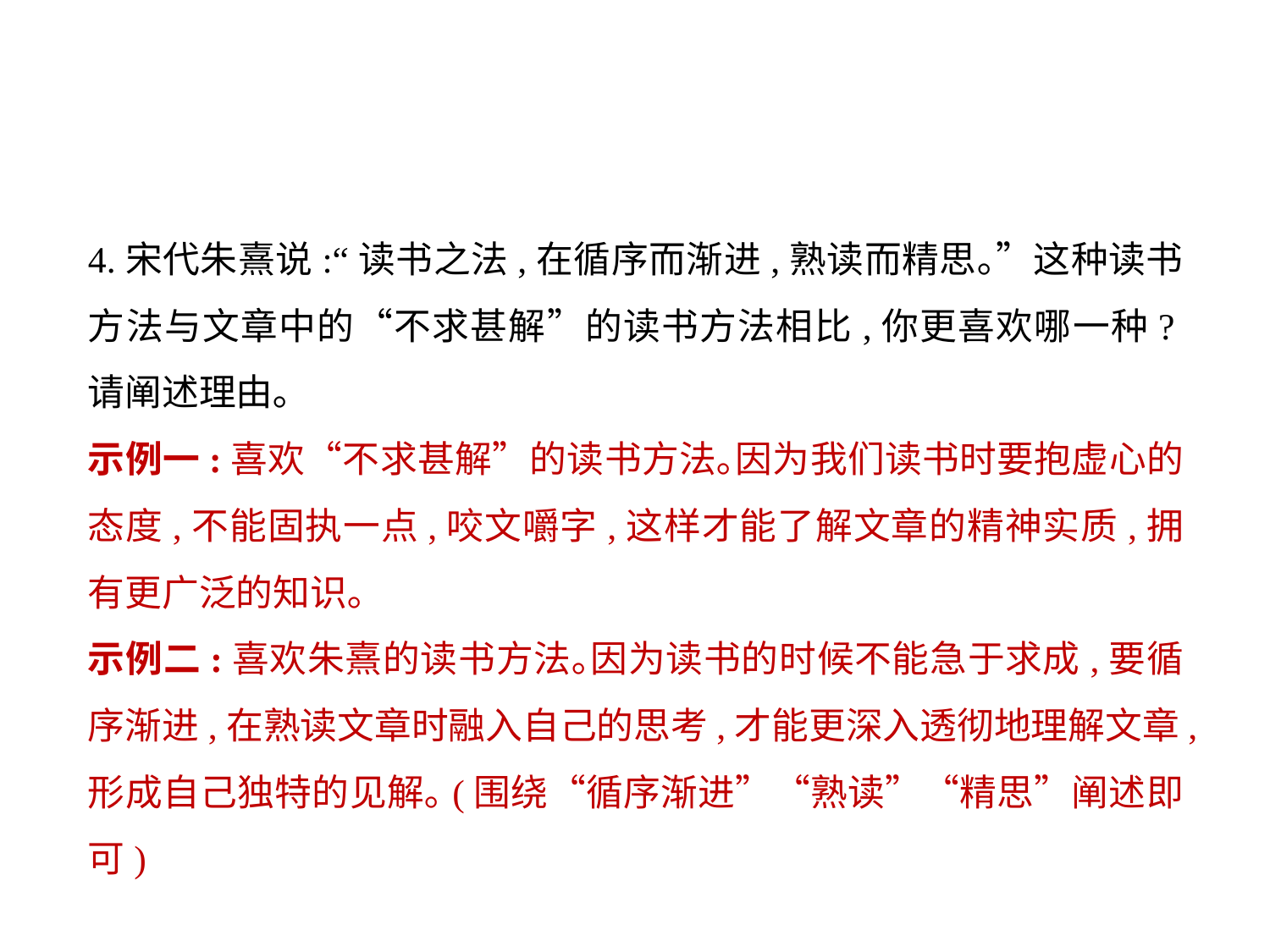

4.宋代朱熹说:“读书之法,在循序而渐进,熟读而精思｡”这种读书方法与文章中的“不求甚解”的读书方法相比,你更喜欢哪一种?请阐述理由｡
示例一:喜欢“不求甚解”的读书方法｡因为我们读书时要抱虚心的态度,不能固执一点,咬文嚼字,这样才能了解文章的精神实质,拥有更广泛的知识｡
示例二:喜欢朱熹的读书方法｡因为读书的时候不能急于求成,要循序渐进,在熟读文章时融入自己的思考,才能更深入透彻地理解文章,形成自己独特的见解｡(围绕“循序渐进”“熟读”“精思”阐述即可)